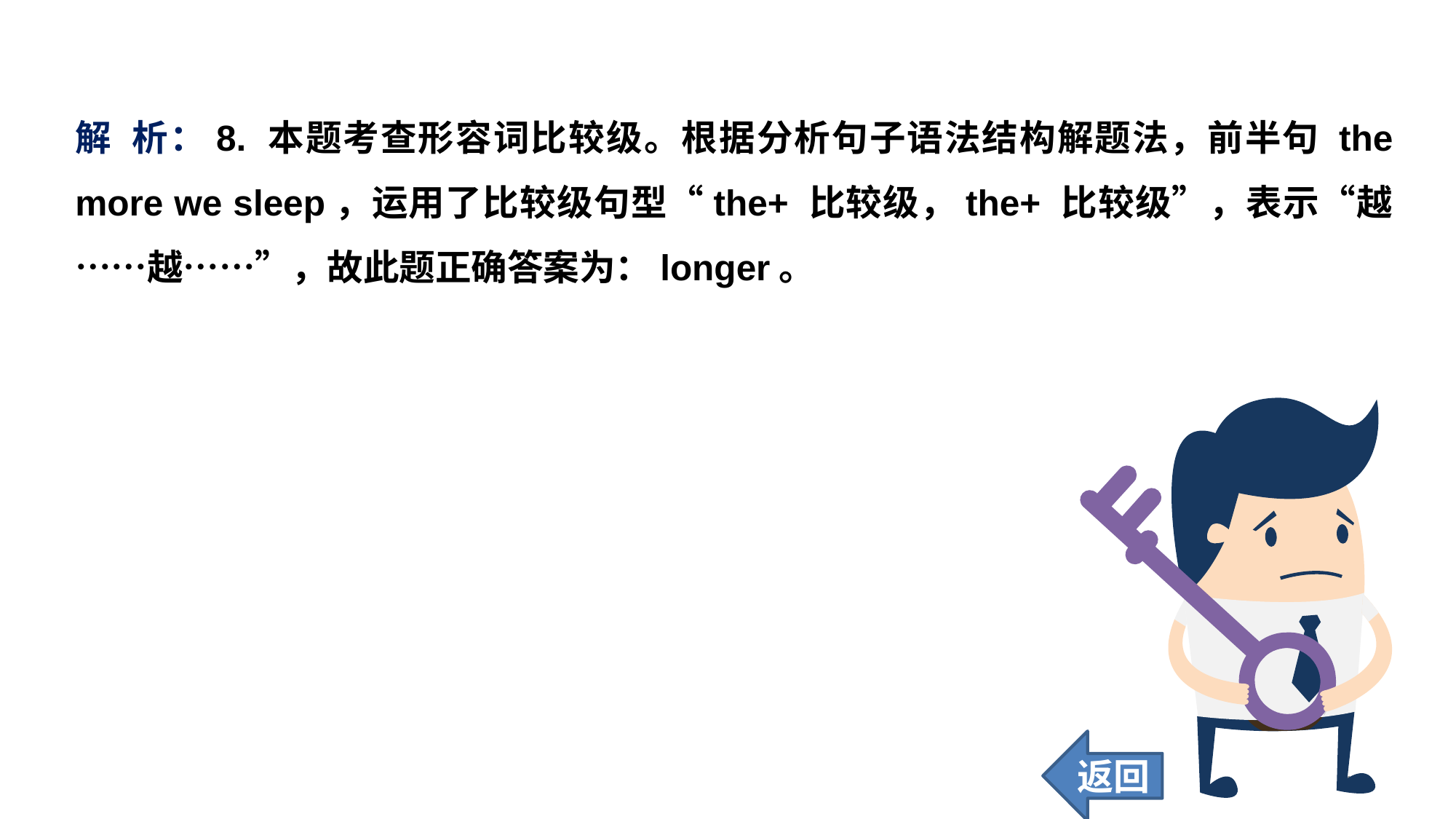

解  析：8. 本题考查形容词比较级。根据分析句子语法结构解题法，前半句 the more we sleep，运用了比较级句型“the+ 比较级，the+ 比较级”，表示“越……越……”，故此题正确答案为：longer。

返回
144